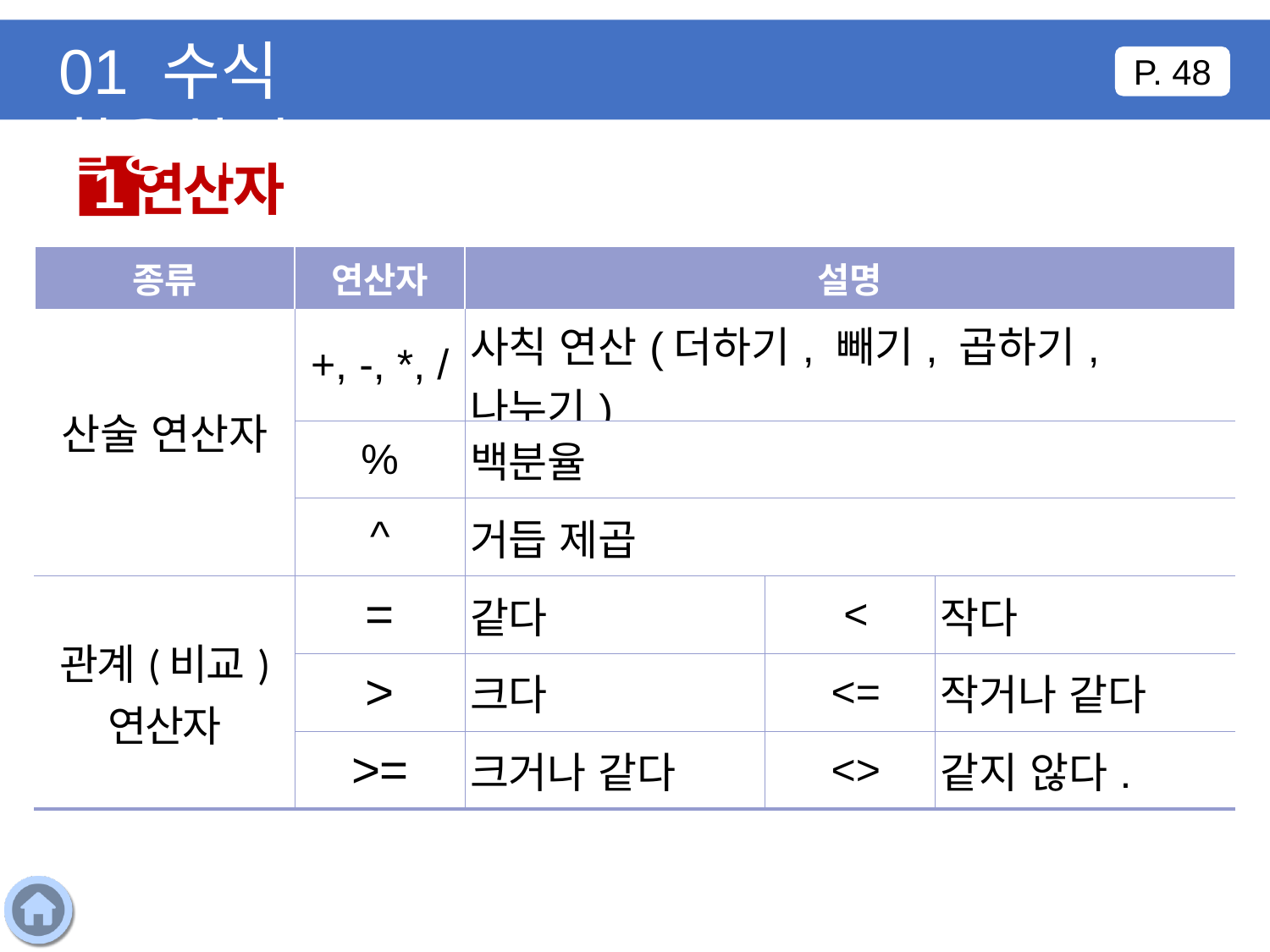

01 수식 활용하기
P. 48
연산자
1
| 종류 | 연산자 | 설명 |  |  |
| --- | --- | --- | --- | --- |
| 산술 연산자 | +, -, \*, / | 사칙 연산(더하기, 빼기, 곱하기, 나누기) |  |  |
|  | % | 백분율 |  |  |
|  | ^ | 거듭 제곱 |  |  |
| 관계(비교) 연산자 | = | 같다 | < | 작다 |
|  | > | 크다 | <= | 작거나 같다 |
|  | >= | 크거나 같다 | <> | 같지 않다. |